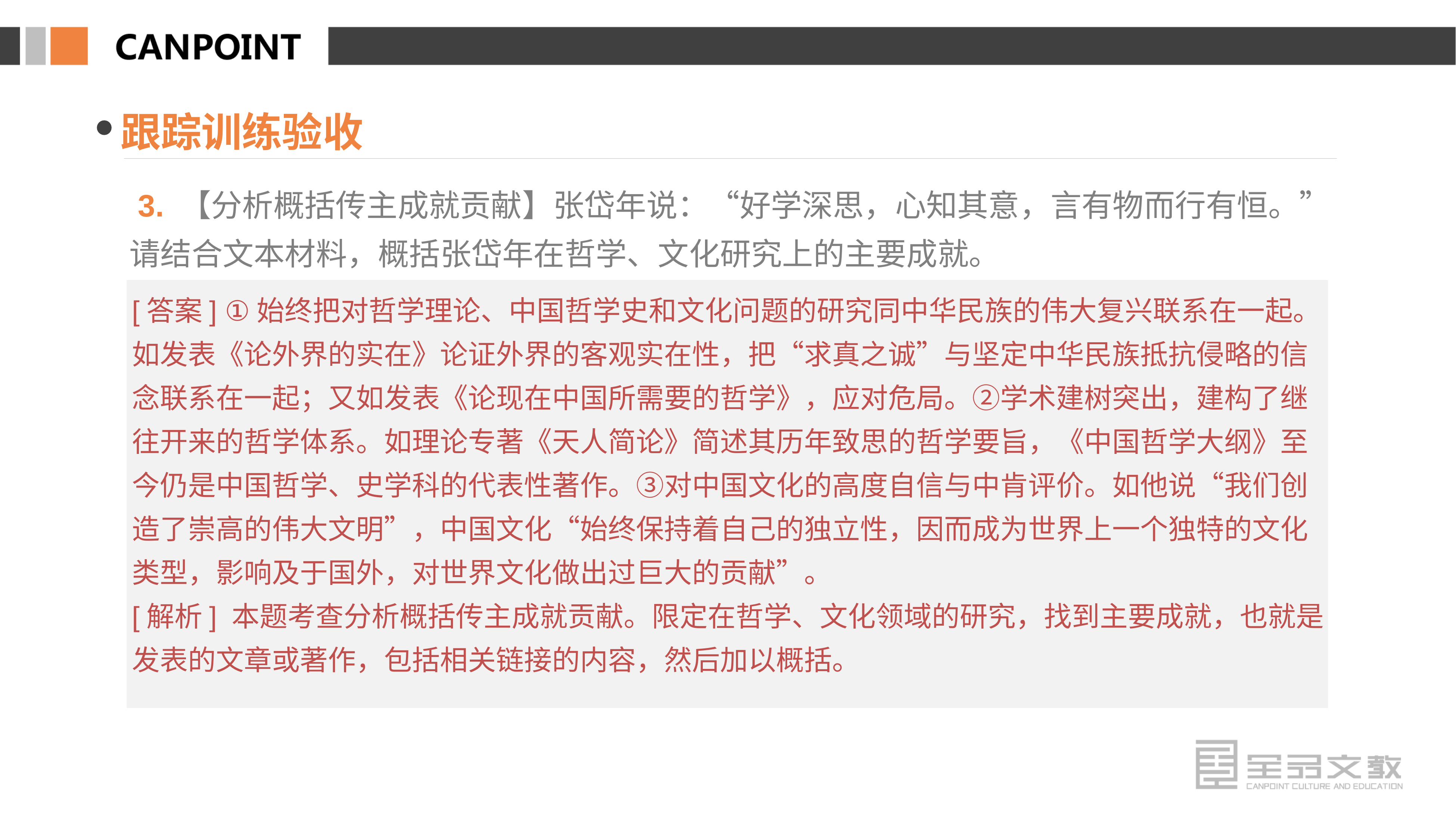

跟踪训练验收

 3. 【分析概括传主成就贡献】张岱年说：“好学深思，心知其意，言有物而行有恒。”请结合文本材料，概括张岱年在哲学、文化研究上的主要成就。

[答案] ①始终把对哲学理论、中国哲学史和文化问题的研究同中华民族的伟大复兴联系在一起。如发表《论外界的实在》论证外界的客观实在性，把“求真之诚”与坚定中华民族抵抗侵略的信念联系在一起；又如发表《论现在中国所需要的哲学》，应对危局。②学术建树突出，建构了继往开来的哲学体系。如理论专著《天人简论》简述其历年致思的哲学要旨，《中国哲学大纲》至今仍是中国哲学、史学科的代表性著作。③对中国文化的高度自信与中肯评价。如他说“我们创造了崇高的伟大文明”，中国文化“始终保持着自己的独立性，因而成为世界上一个独特的文化类型，影响及于国外，对世界文化做出过巨大的贡献”。
[解析] 本题考查分析概括传主成就贡献。限定在哲学、文化领域的研究，找到主要成就，也就是发表的文章或著作，包括相关链接的内容，然后加以概括。